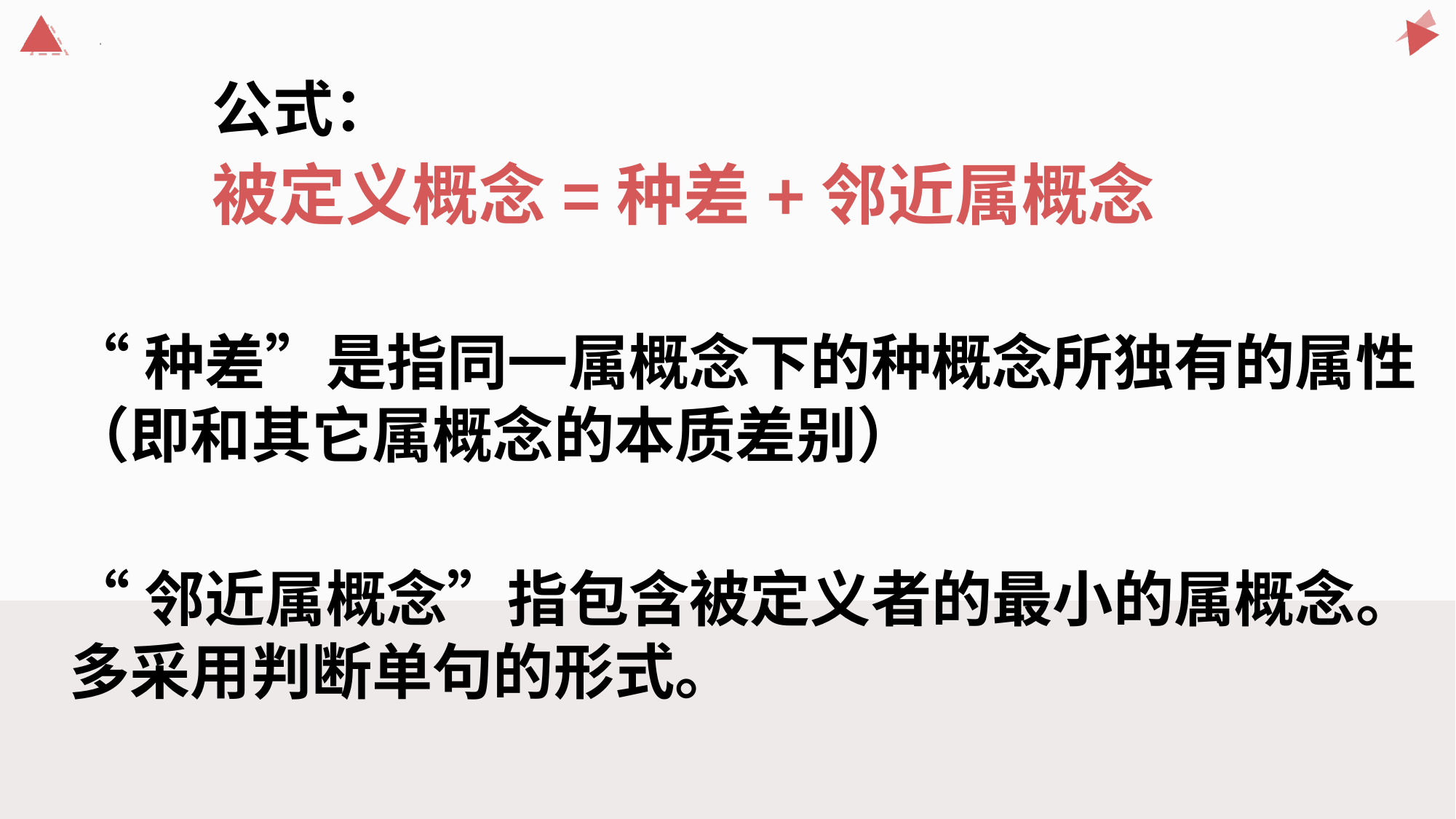

公式：
		被定义概念=种差+邻近属概念

“种差”是指同一属概念下的种概念所独有的属性（即和其它属概念的本质差别）

“邻近属概念”指包含被定义者的最小的属概念。多采用判断单句的形式。